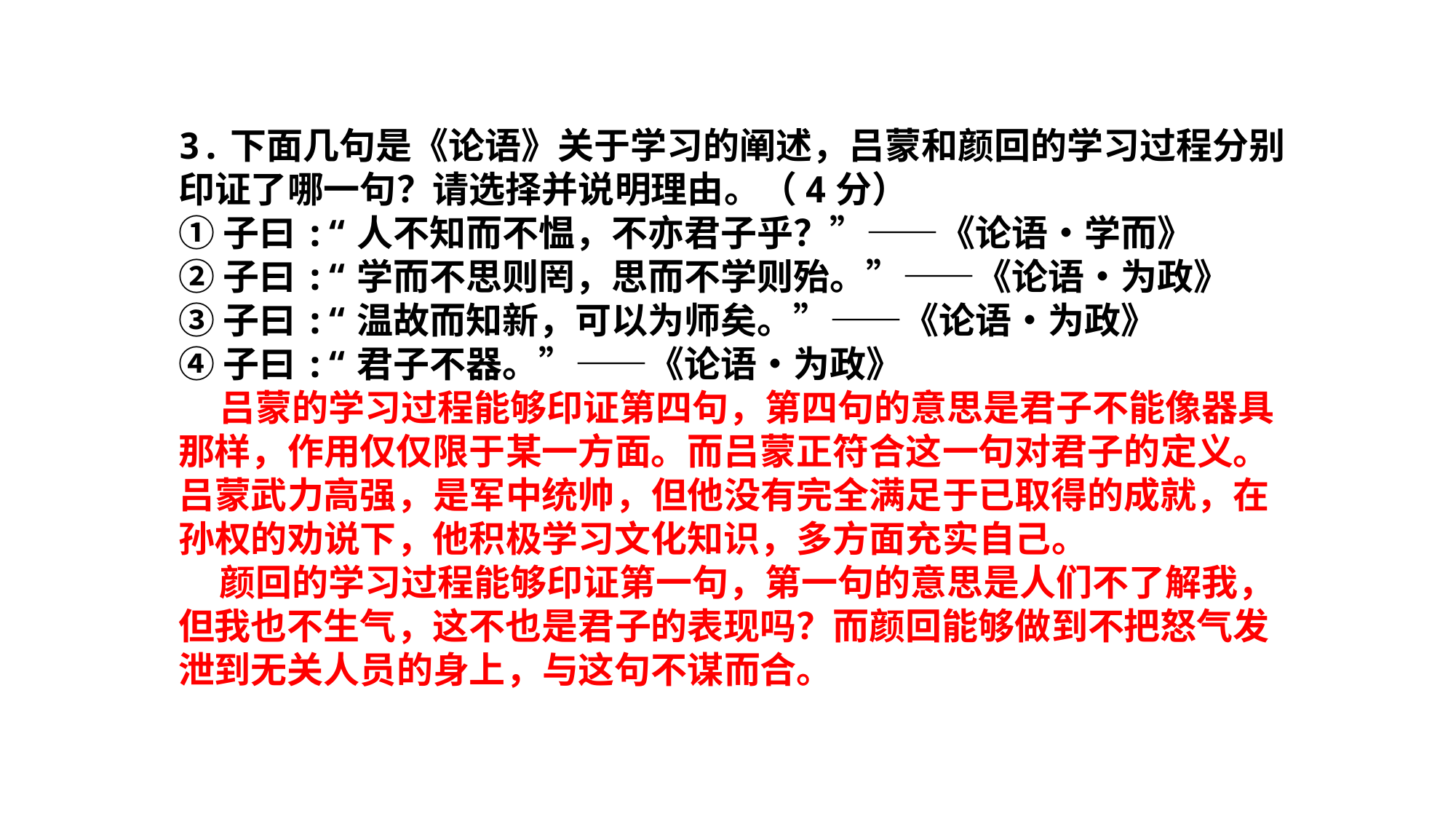

3.下面几句是《论语》关于学习的阐述，吕蒙和颜回的学习过程分别印证了哪一句？请选择并说明理由。（4分）
①子曰:“人不知而不愠，不亦君子乎？”——《论语•学而》
②子曰:“学而不思则罔，思而不学则殆。”——《论语•为政》
③子曰:“温故而知新，可以为师矣。”——《论语•为政》
④子曰:“君子不器。”——《论语•为政》
    吕蒙的学习过程能够印证第四句，第四句的意思是君子不能像器具那样，作用仅仅限于某一方面。而吕蒙正符合这一句对君子的定义。吕蒙武力高强，是军中统帅，但他没有完全满足于已取得的成就，在孙权的劝说下，他积极学习文化知识，多方面充实自己。
    颜回的学习过程能够印证第一句，第一句的意思是人们不了解我，但我也不生气，这不也是君子的表现吗？而颜回能够做到不把怒气发泄到无关人员的身上，与这句不谋而合。